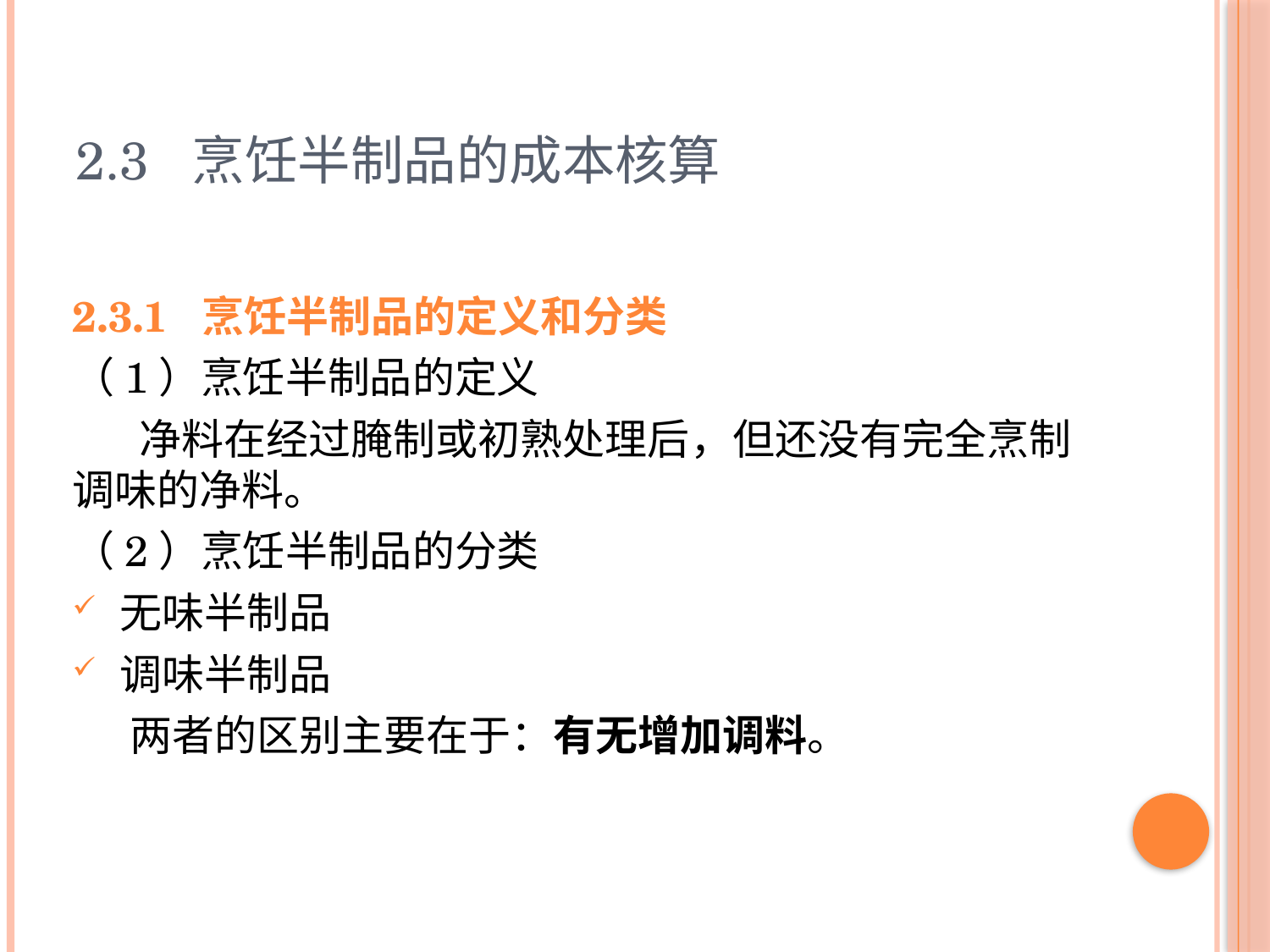

# 2.3  烹饪半制品的成本核算

2.3.1  烹饪半制品的定义和分类
（1）烹饪半制品的定义
      净料在经过腌制或初熟处理后，但还没有完全烹制调味的净料。
（2）烹饪半制品的分类
无味半制品
调味半制品
     两者的区别主要在于：有无增加调料。